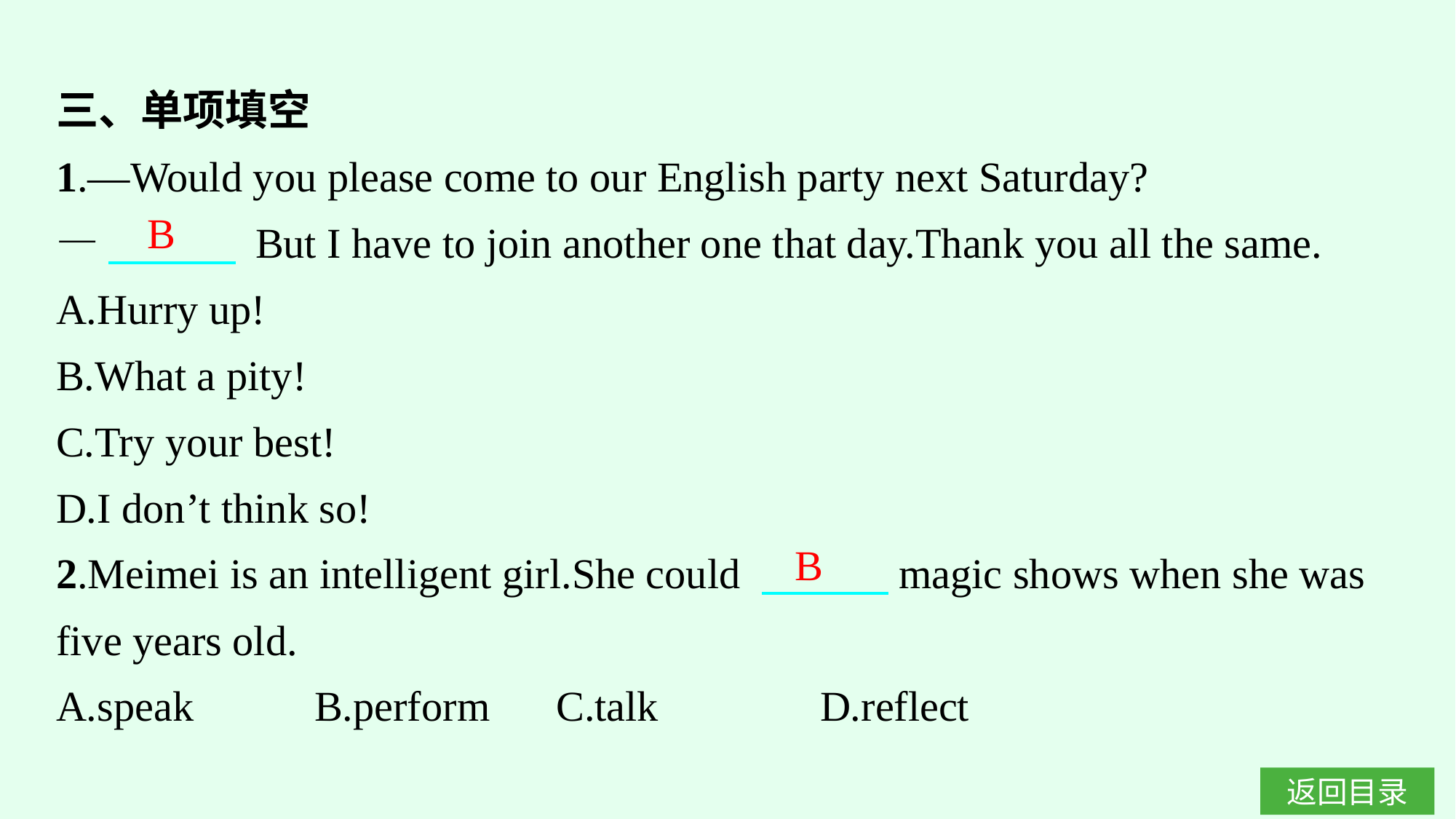

三、单项填空
1.—Would you please come to our English party next Saturday?
—　　　 But I have to join another one that day.Thank you all the same.
A.Hurry up!
B.What a pity!
C.Try your best!
D.I don’t think so!
2.Meimei is an intelligent girl.She could 　　　magic shows when she was five years old.
A.speak		B.perform	C.talk		D.reflect
B
B